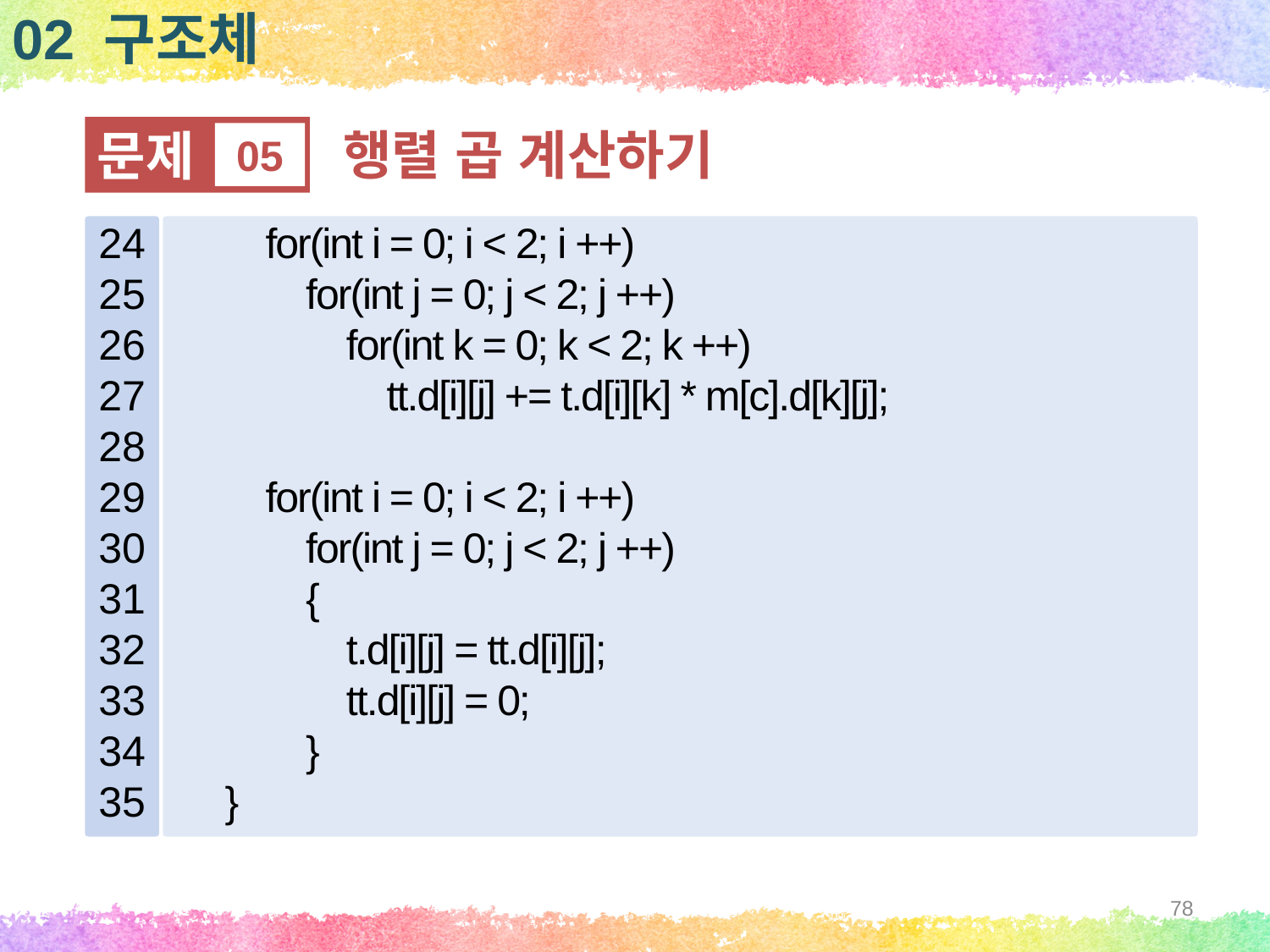

02 구조체
문제
05
행렬 곱 계산하기
24
25
26
27
28
29
30
31
32
33
34
35
        for(int i = 0; i < 2; i ++)
            for(int j = 0; j < 2; j ++)
                for(int k = 0; k < 2; k ++)
                    tt.d[i][j] += t.d[i][k] * m[c].d[k][j];

        for(int i = 0; i < 2; i ++)
            for(int j = 0; j < 2; j ++)
            {
                t.d[i][j] = tt.d[i][j];
                tt.d[i][j] = 0;
            }
    }
78